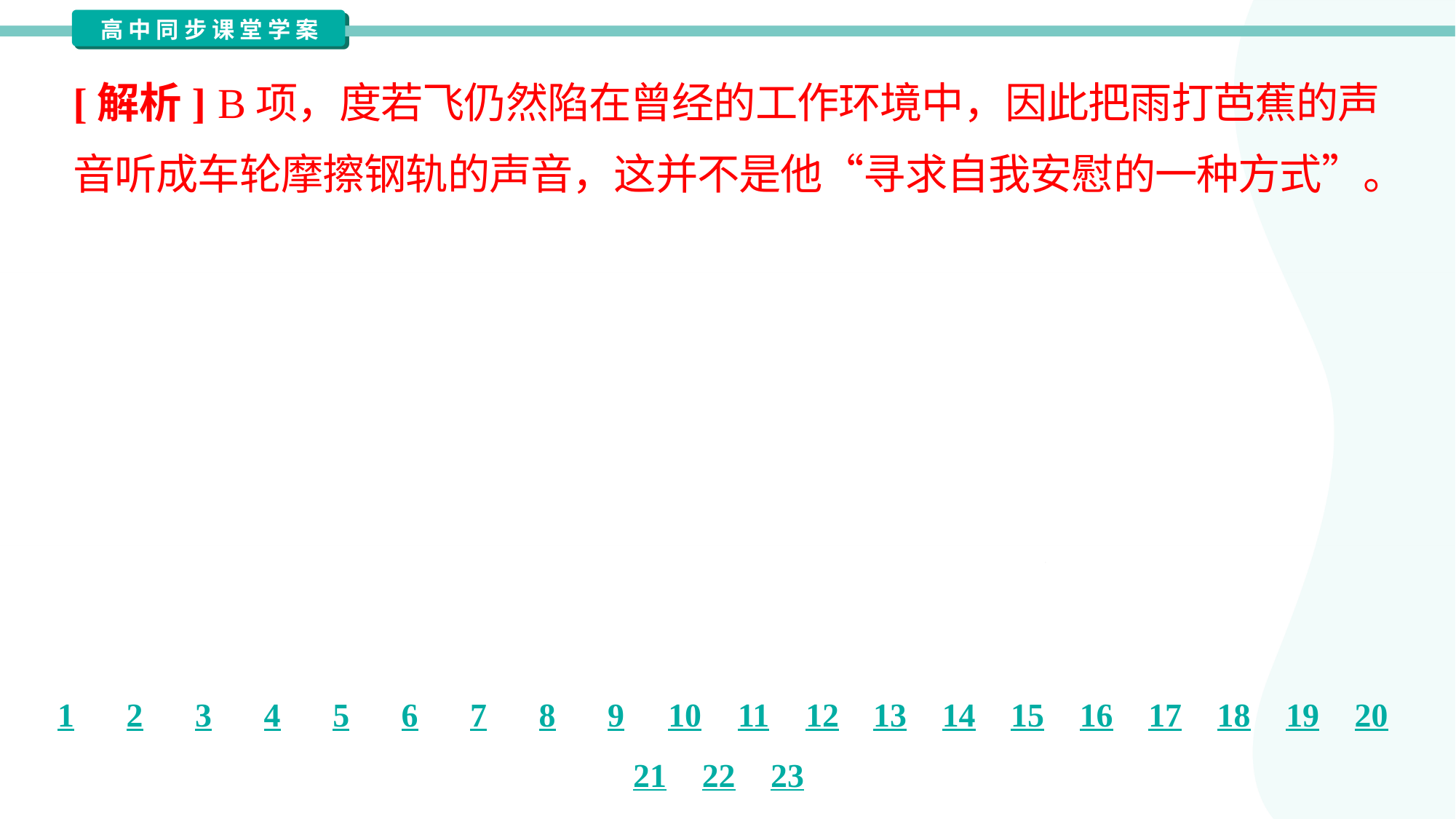

[解析] B项，度若飞仍然陷在曾经的工作环境中，因此把雨打芭蕉的声
音听成车轮摩擦钢轨的声音，这并不是他“寻求自我安慰的一种方式”。